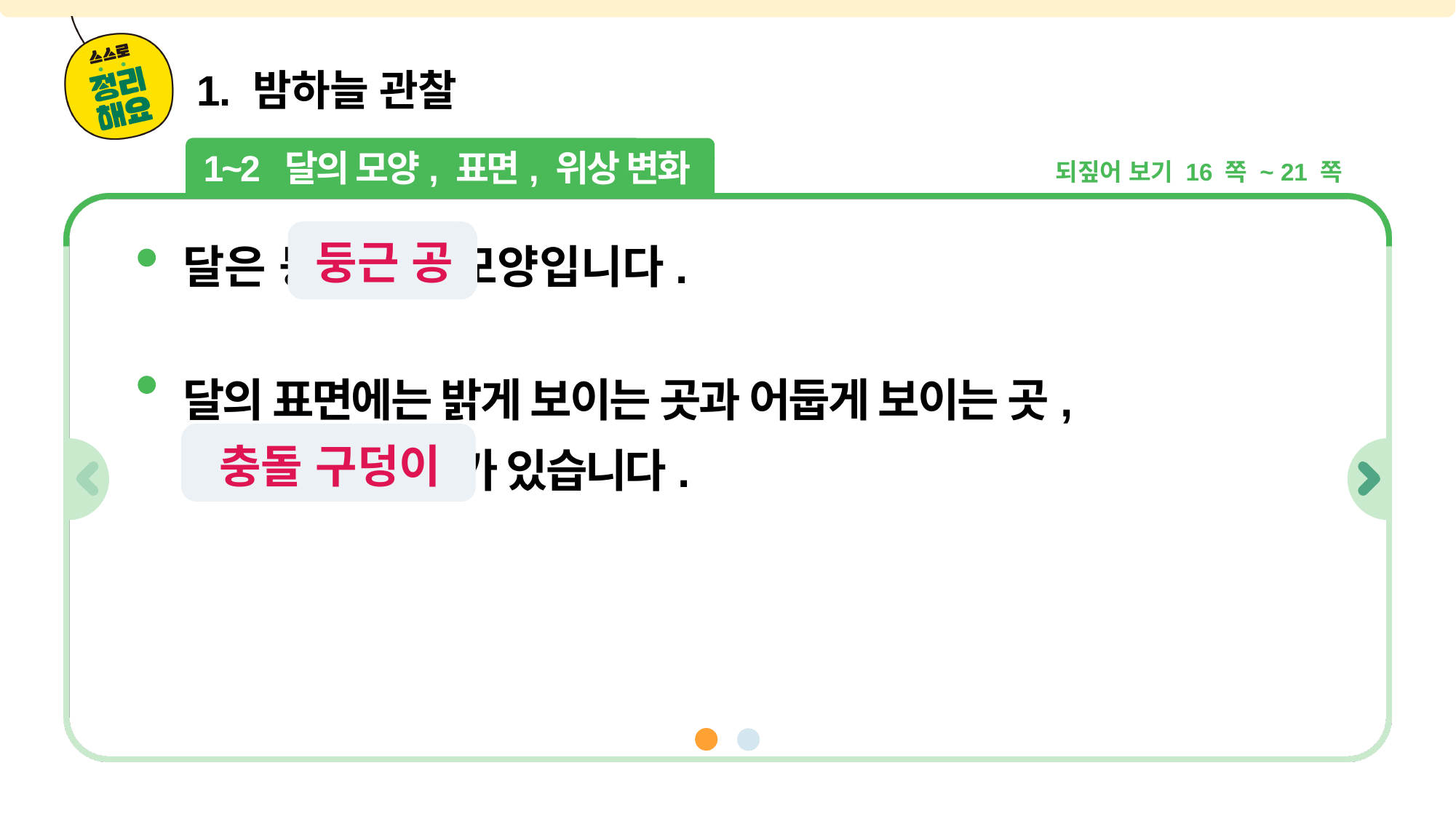

1. 밤하늘 관찰

1~2  달의 모양, 표면, 위상 변화
되짚어 보기 16 쪽 ~ 21 쪽
ㄷㄱ ㄱ
달은 둥근공    모양입니다.
둥근 공

달의 표면에는 밝게 보이는 곳과 어둡게 보이는 곳,
  충돌 구덩이   가 있습니다.

ㅊㄷ ㄱㄷㅇ
충돌 구덩이